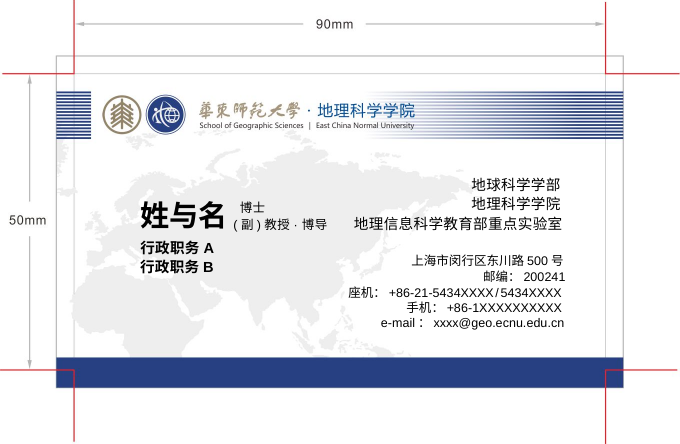

地球科学学部
地理科学学院
姓与名
博士
地理信息科学教育部重点实验室
(副)教授 · 博导
行政职务A
上海市闵行区东川路500号
行政职务B
邮编：200241
座机：+86-21-5434XXXX / 5434XXXX
手机：+86-1XXXXXXXXXX
e-mail：xxxx@geo.ecnu.edu.cn